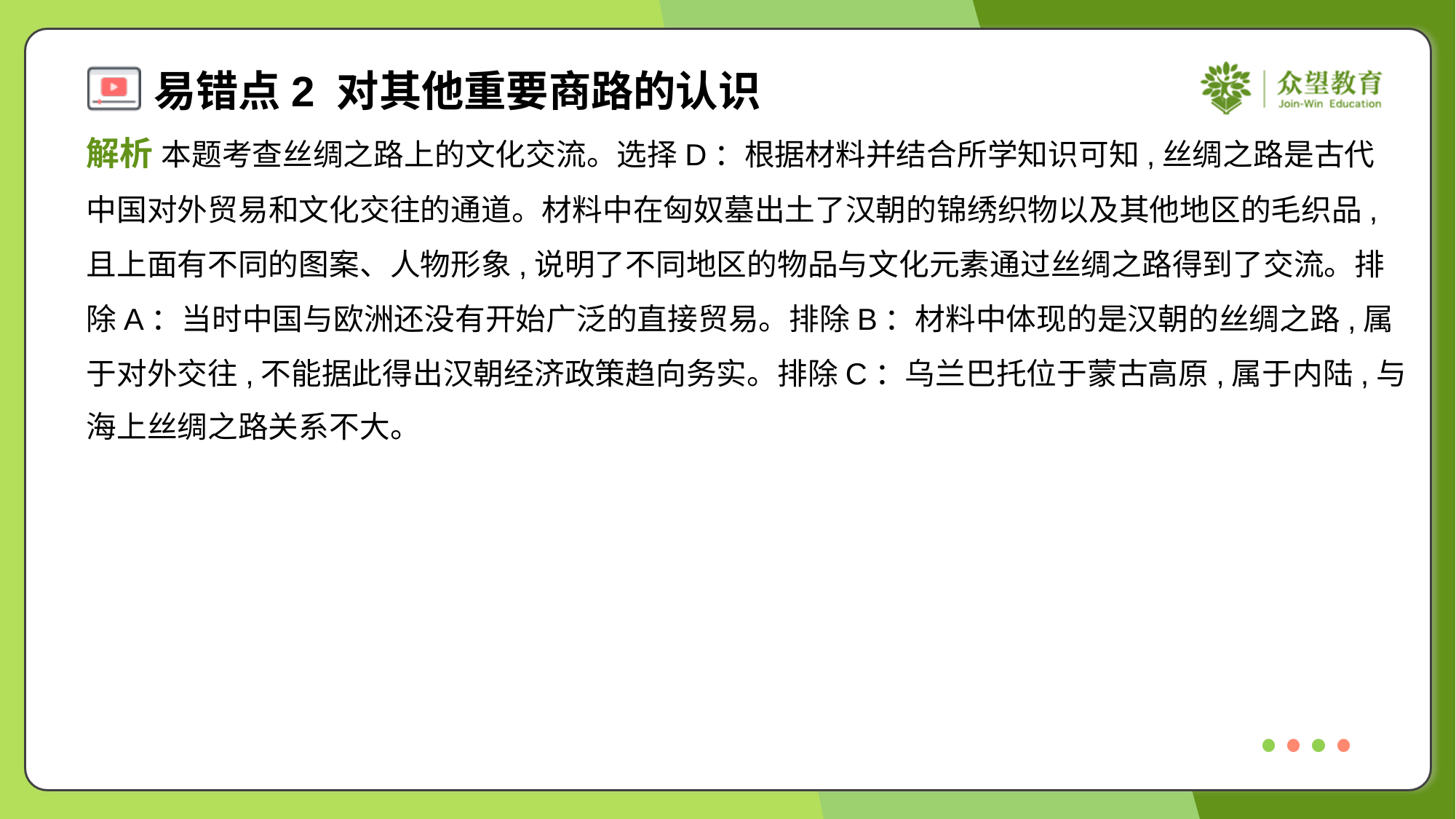

解析 本题考查丝绸之路上的文化交流。选择D：根据材料并结合所学知识可知,丝绸之路是古代
中国对外贸易和文化交往的通道。材料中在匈奴墓出土了汉朝的锦绣织物以及其他地区的毛织品,
且上面有不同的图案、人物形象,说明了不同地区的物品与文化元素通过丝绸之路得到了交流。排
除A：当时中国与欧洲还没有开始广泛的直接贸易。排除B：材料中体现的是汉朝的丝绸之路,属
于对外交往,不能据此得出汉朝经济政策趋向务实。排除C：乌兰巴托位于蒙古高原,属于内陆,与
海上丝绸之路关系不大。